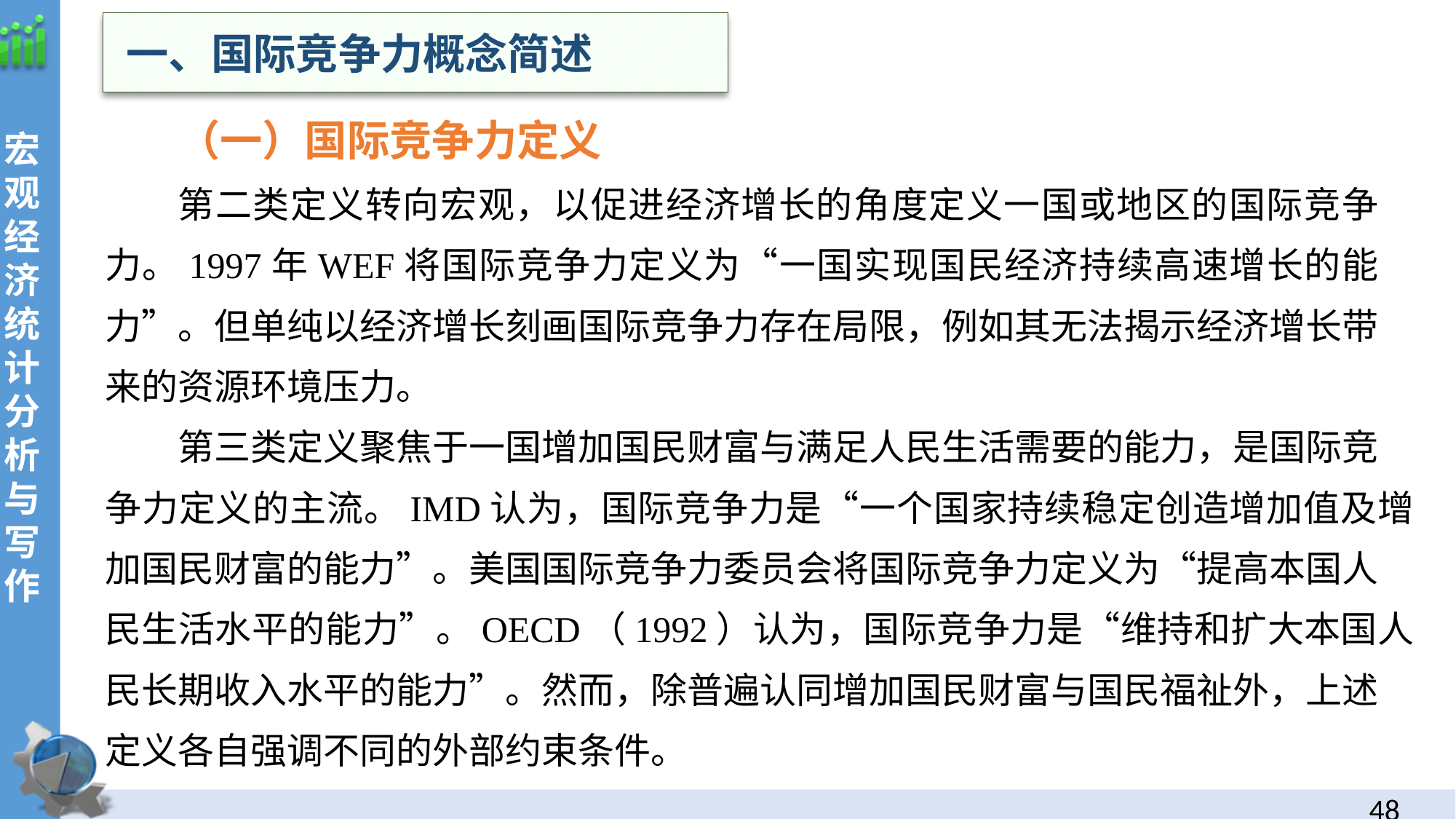

一、国际竞争力概念简述
（一）国际竞争力定义
第二类定义转向宏观，以促进经济增长的角度定义一国或地区的国际竞争力。1997年WEF将国际竞争力定义为“一国实现国民经济持续高速增长的能力”。但单纯以经济增长刻画国际竞争力存在局限，例如其无法揭示经济增长带来的资源环境压力。
第三类定义聚焦于一国增加国民财富与满足人民生活需要的能力，是国际竞争力定义的主流。IMD认为，国际竞争力是“一个国家持续稳定创造增加值及增加国民财富的能力”。美国国际竞争力委员会将国际竞争力定义为“提高本国人民生活水平的能力”。OECD（1992）认为，国际竞争力是“维持和扩大本国人民长期收入水平的能力”。然而，除普遍认同增加国民财富与国民福祉外，上述定义各自强调不同的外部约束条件。
48